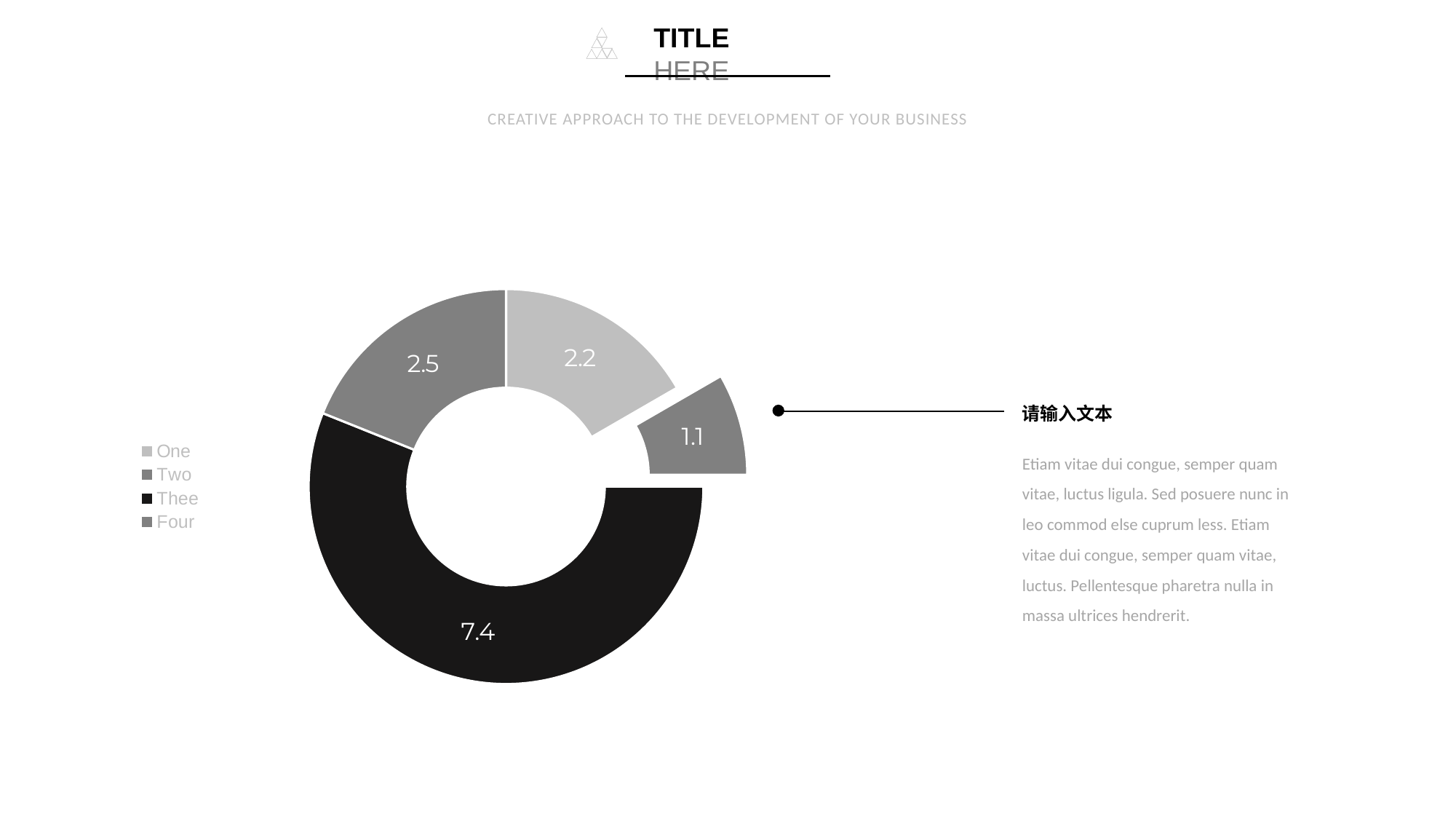

TITLE HERE

CREATIVE APPROACH TO THE DEVELOPMENT OF YOUR BUSINESS

### Chart

| Category | Продажи |
|---|---|
| One | 2.2 |
| Two | 1.1 |
| Thee | 7.4 |
| Four | 2.5 |
请输入文本
Etiam vitae dui congue, semper quam vitae, luctus ligula. Sed posuere nunc in leo commod else cuprum less. Etiam vitae dui congue, semper quam vitae, luctus. Pellentesque pharetra nulla in massa ultrices hendrerit.